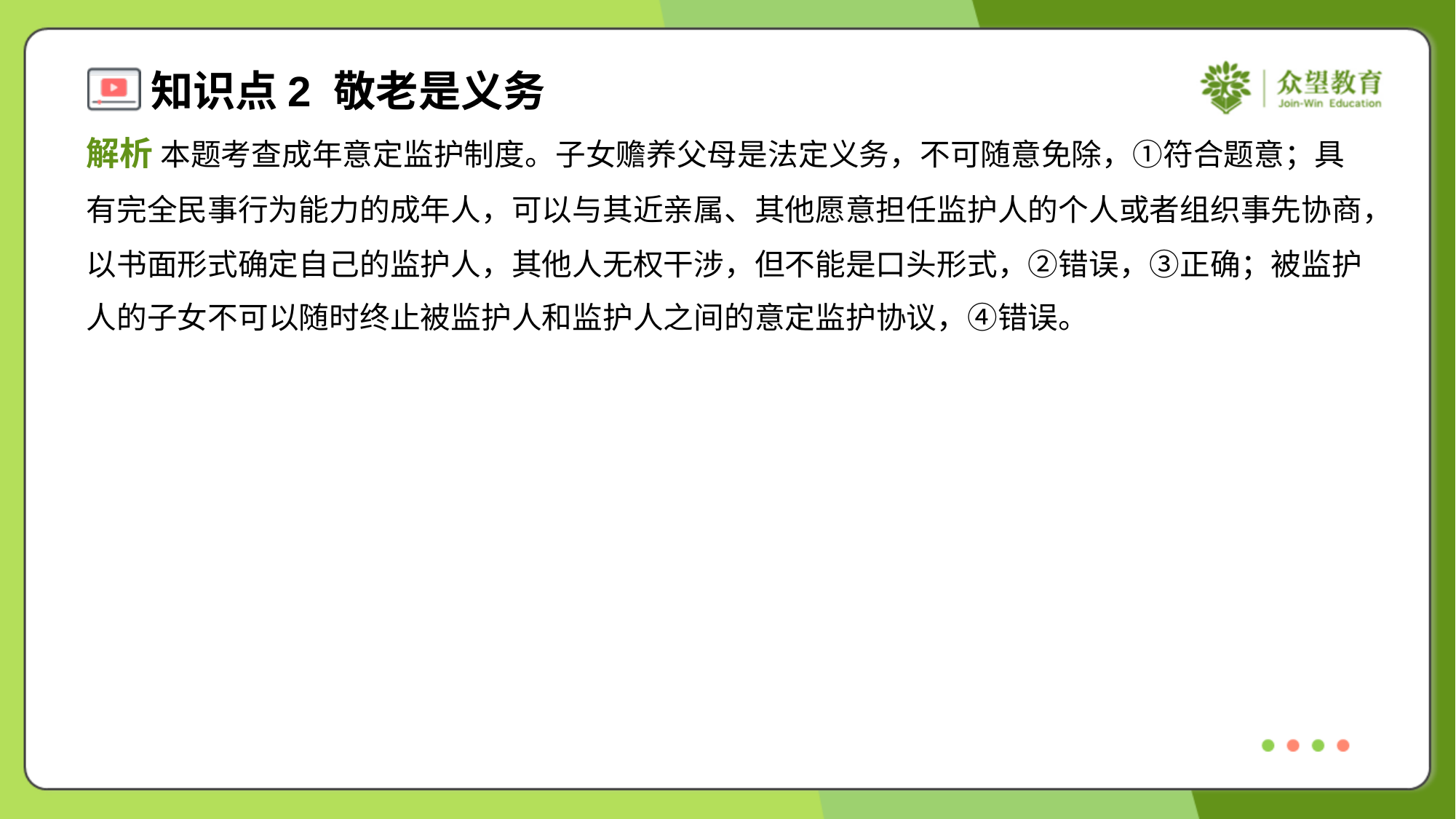

解析 本题考查成年意定监护制度。子女赡养父母是法定义务，不可随意免除，①符合题意；具
有完全民事行为能力的成年人，可以与其近亲属、其他愿意担任监护人的个人或者组织事先协商，
以书面形式确定自己的监护人，其他人无权干涉，但不能是口头形式，②错误，③正确；被监护
人的子女不可以随时终止被监护人和监护人之间的意定监护协议，④错误。